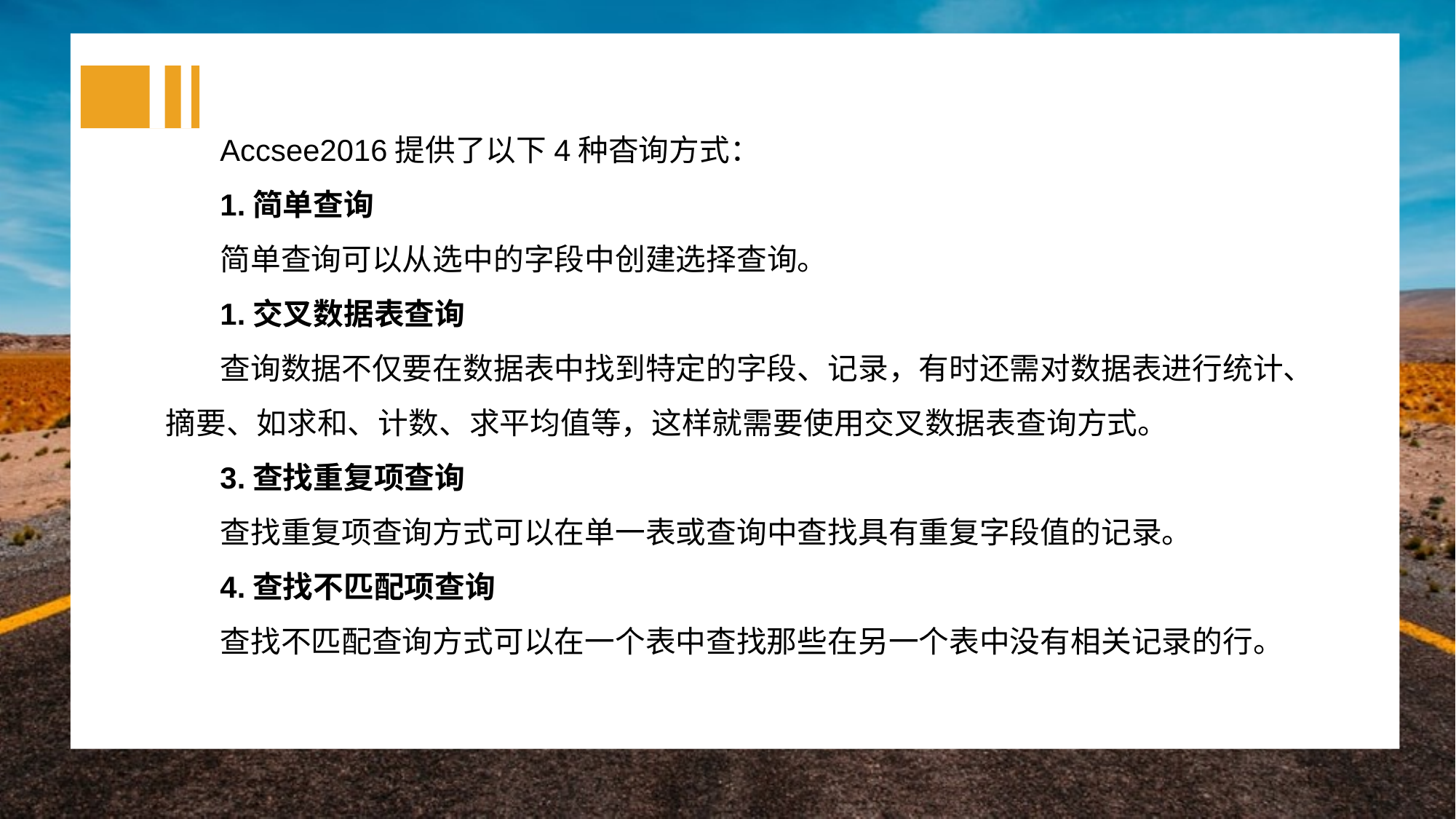

Accsee2016提供了以下4种杳询方式：
1.简单查询
简单查询可以从选中的字段中创建选择查询。
1.交叉数据表查询
查询数据不仅要在数据表中找到特定的字段、记录，有时还需对数据表进行统计、摘要、如求和、计数、求平均值等，这样就需要使用交叉数据表查询方式。
3.查找重复项查询
查找重复项查询方式可以在单一表或查询中查找具有重复字段值的记录。
4.查找不匹配项查询
查找不匹配查询方式可以在一个表中查找那些在另一个表中没有相关记录的行。